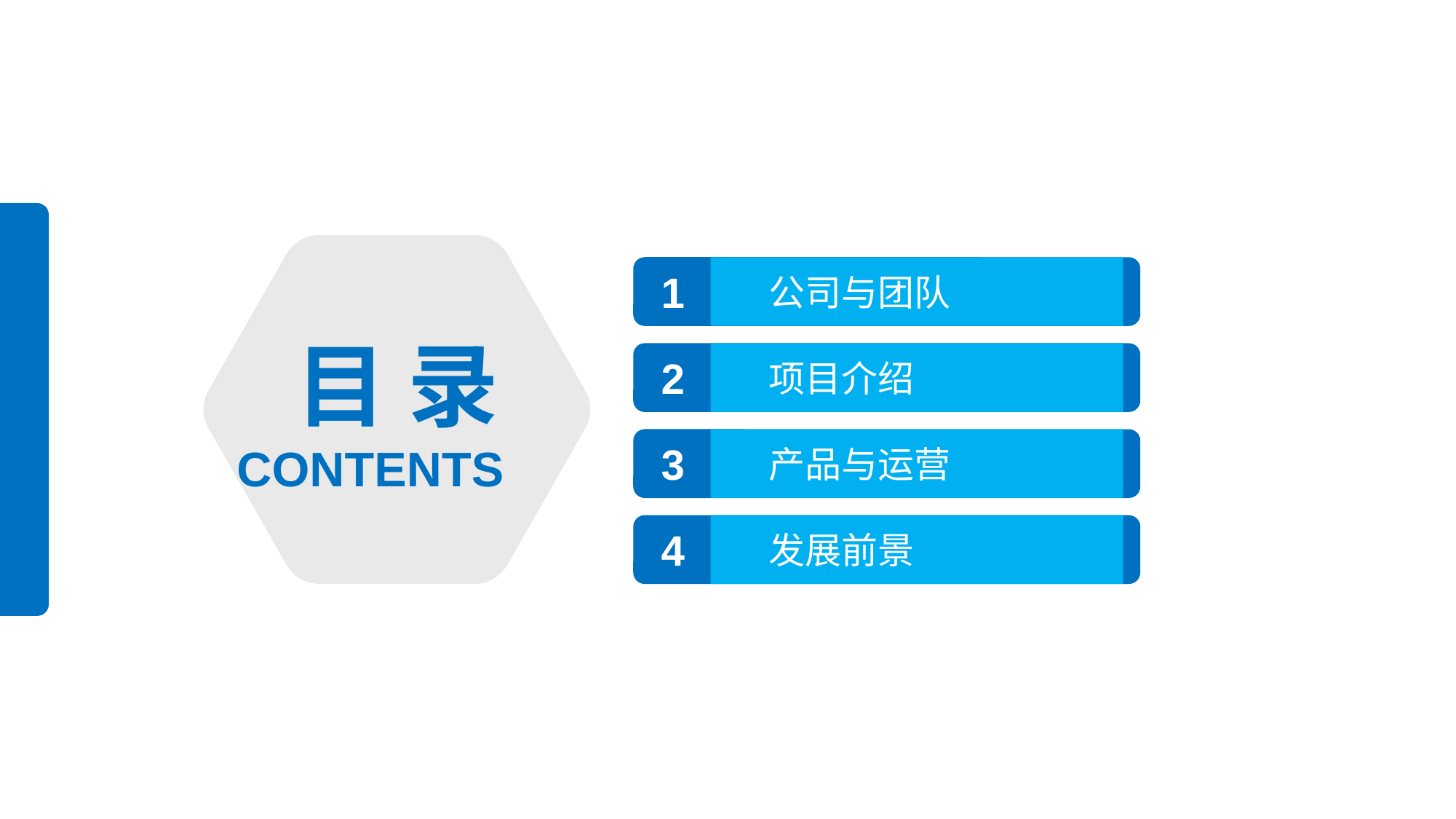

1
公司与团队
目 录

2
项目介绍

3
CONTENTS
产品与运营

4
发展前景